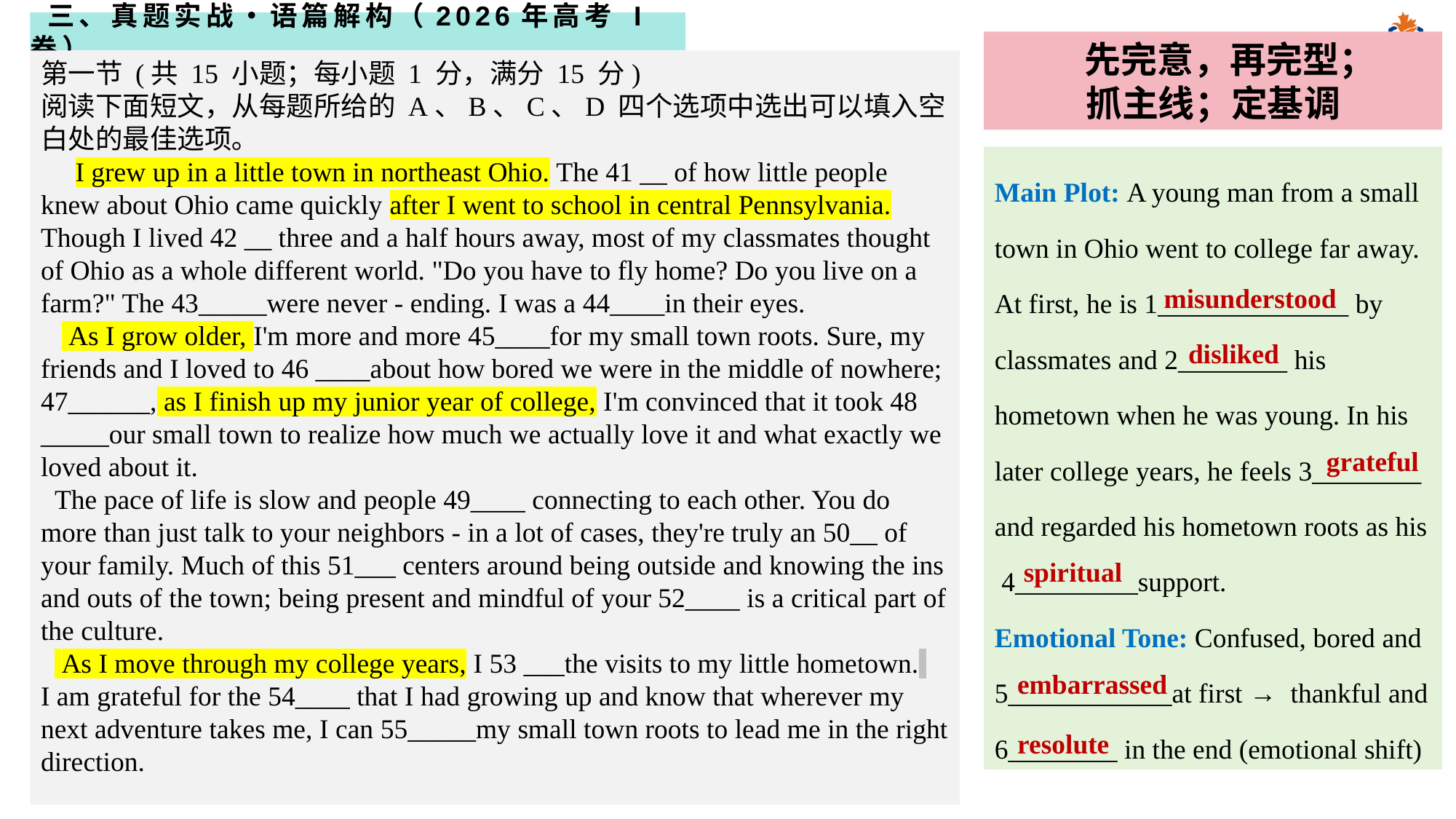

三、真题实战・语篇解构（2026年高考 I 卷）
   先完意，再完型；
抓主线；定基调
第一节 (共 15 小题；每小题 1 分，满分 15 分)
阅读下面短文，从每题所给的 A、B、C、D 四个选项中选出可以填入空白处的最佳选项｡
     I grew up in a little town in northeast Ohio. The 41 __ of how little people knew about Ohio came quickly after I went to school in central Pennsylvania. Though I lived 42 __ three and a half hours away, most of my classmates thought of Ohio as a whole different world. "Do you have to fly home? Do you live on a farm?" The 43_____were never - ending. I was a 44____in their eyes.
    As I grow older, I'm more and more 45____for my small town roots. Sure, my friends and I loved to 46 ____about how bored we were in the middle of nowhere; 47______, as I finish up my junior year of college, I'm convinced that it took 48 _____our small town to realize how much we actually love it and what exactly we loved about it.
  The pace of life is slow and people 49____ connecting to each other. You do more than just talk to your neighbors - in a lot of cases, they're truly an 50__ of your family. Much of this 51___ centers around being outside and knowing the ins and outs of the town; being present and mindful of your 52____ is a critical part of the culture.
   As I move through my college years, I 53 ___the visits to my little hometown.
I am grateful for the 54____ that I had growing up and know that wherever my next adventure takes me, I can 55_____my small town roots to lead me in the right direction.

Main Plot: A young man from a small town in Ohio went to college far away. At first, he is 1______________ by classmates and 2________ his hometown when he was young. In his later college years, he feels 3________ and regarded his hometown roots as his  4_________support.
Emotional Tone: Confused, bored and  5____________at first →  thankful and 6________ in the end (emotional shift)
misunderstood
disliked
grateful
spiritual
embarrassed
resolute